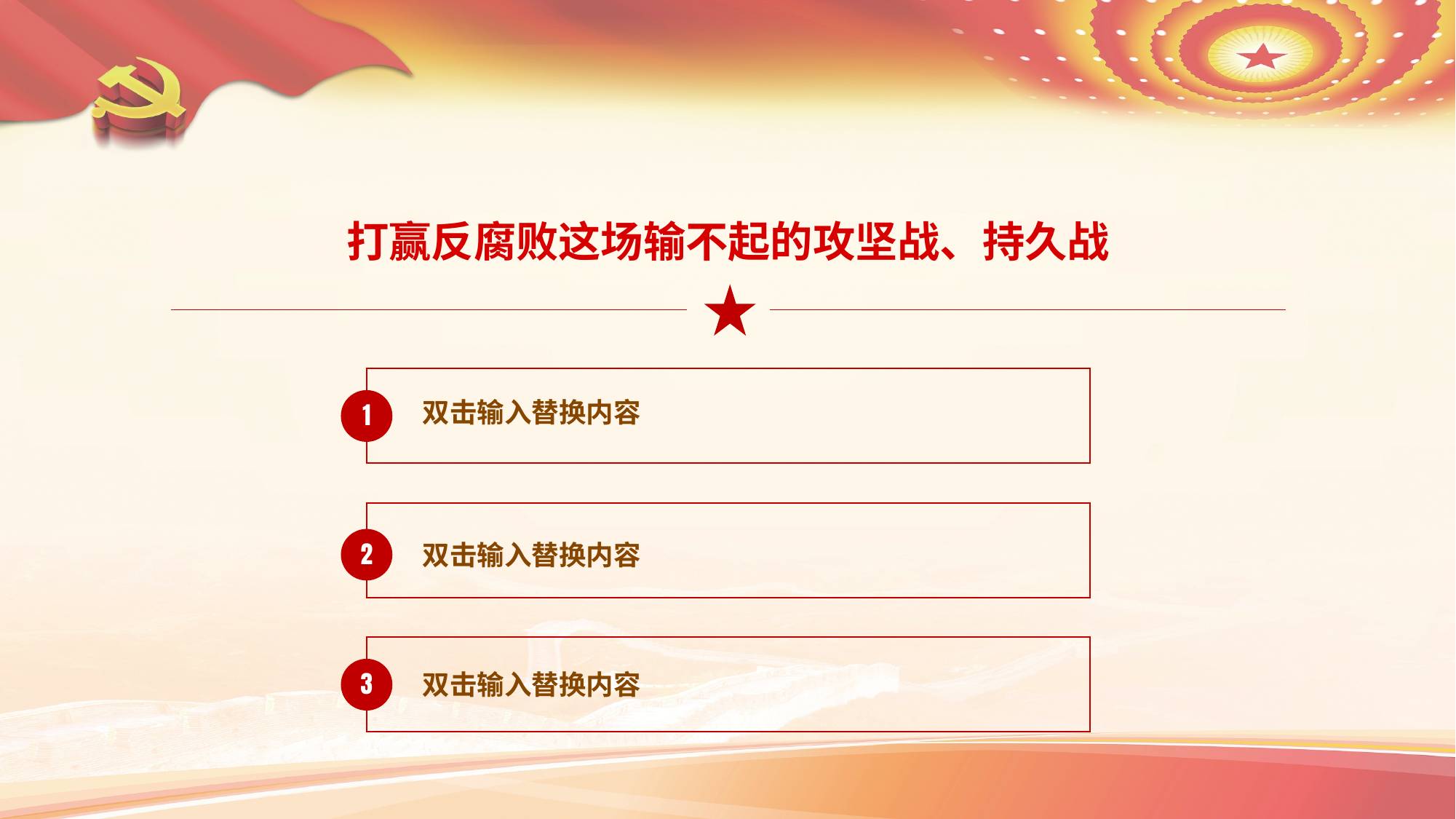

打赢反腐败这场输不起的攻坚战、持久战

1
双击输入替换内容

2
双击输入替换内容

3
双击输入替换内容